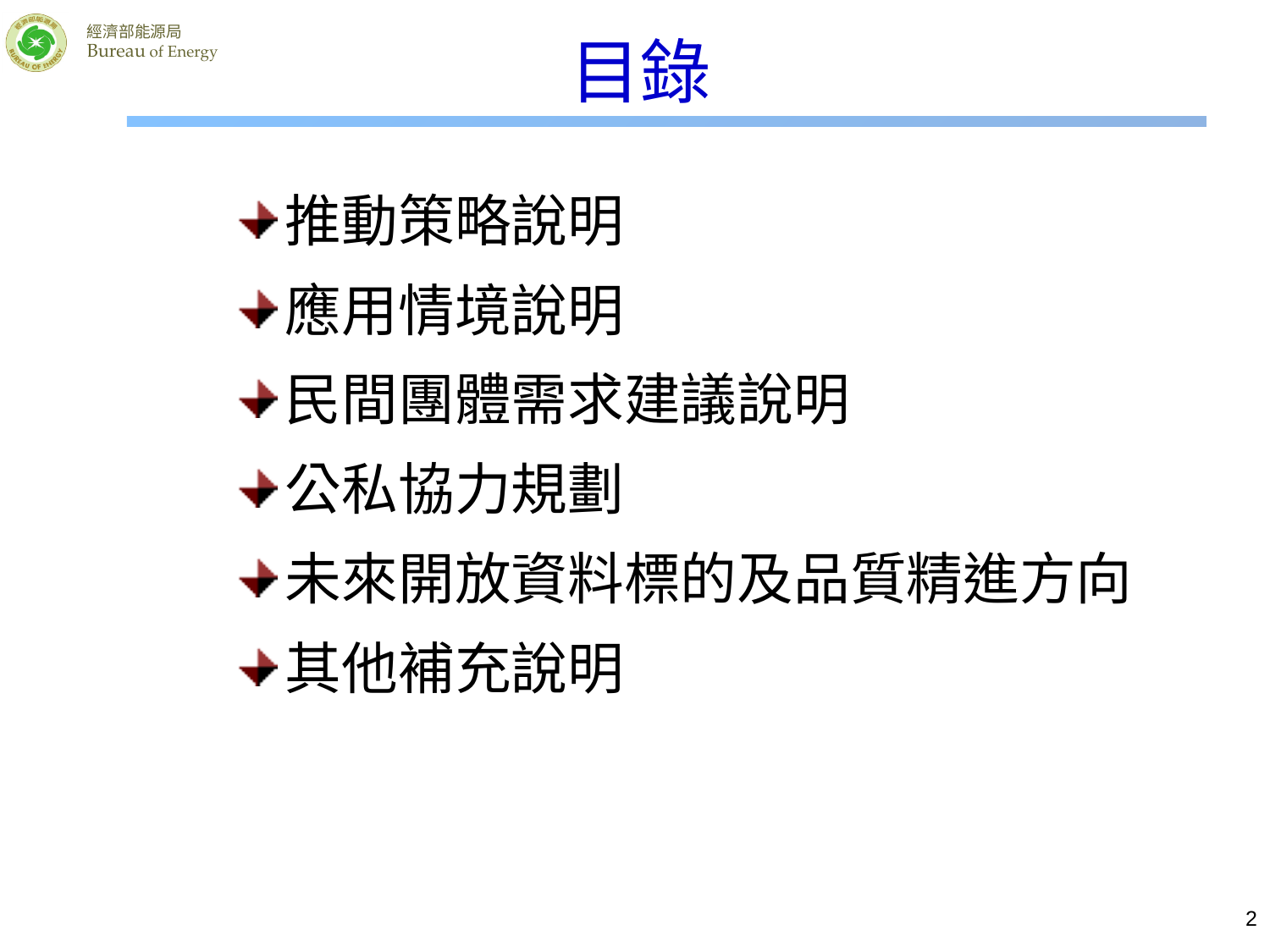

# 目錄
推動策略說明
應用情境說明
民間團體需求建議說明
公私協力規劃
未來開放資料標的及品質精進方向
其他補充說明
2